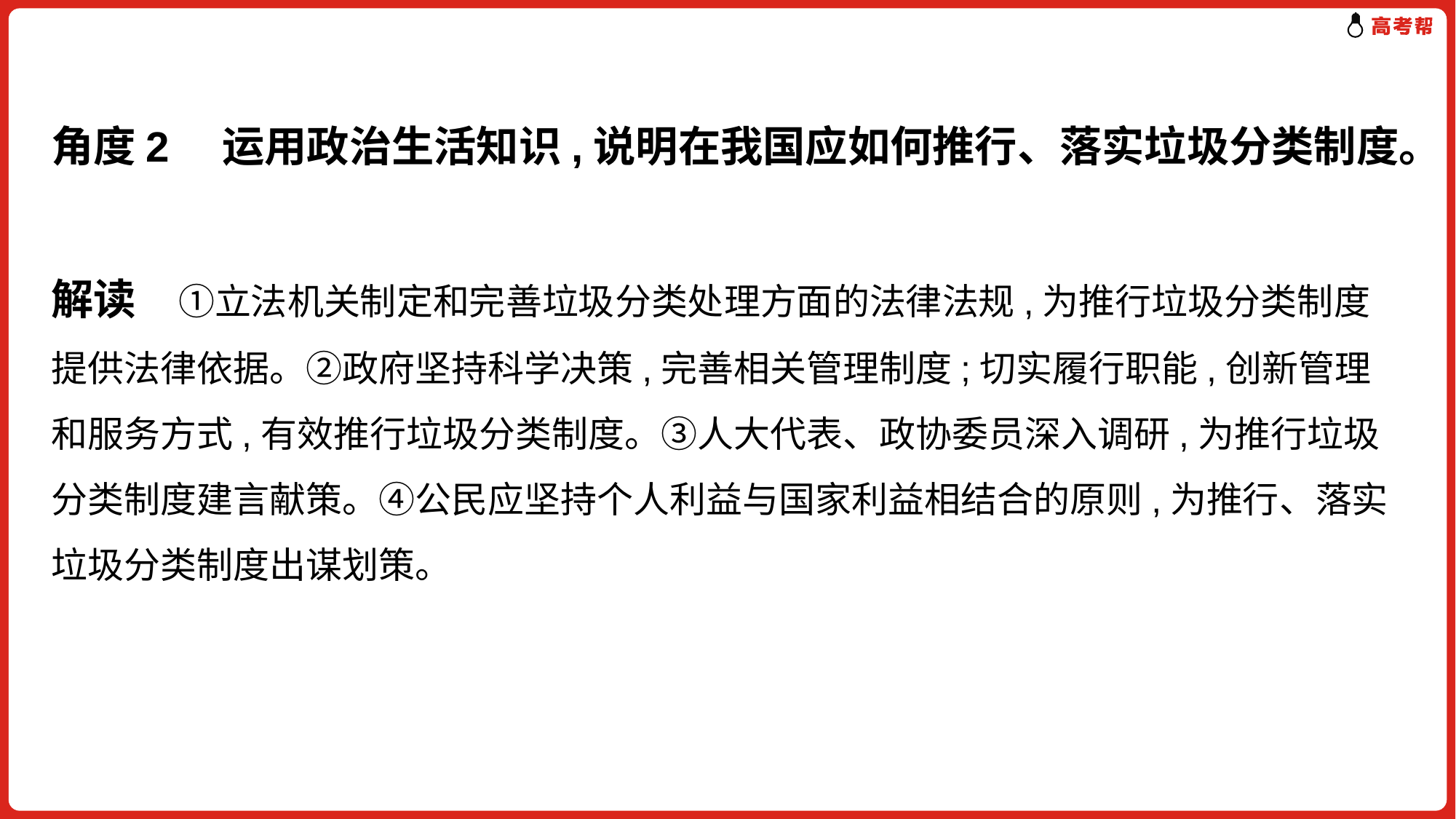

# 角度2　运用政治生活知识,说明在我国应如何推行、落实垃圾分类制度。 解读　①立法机关制定和完善垃圾分类处理方面的法律法规,为推行垃圾分类制度提供法律依据。②政府坚持科学决策,完善相关管理制度;切实履行职能,创新管理和服务方式,有效推行垃圾分类制度。③人大代表、政协委员深入调研,为推行垃圾分类制度建言献策。④公民应坚持个人利益与国家利益相结合的原则,为推行、落实垃圾分类制度出谋划策。